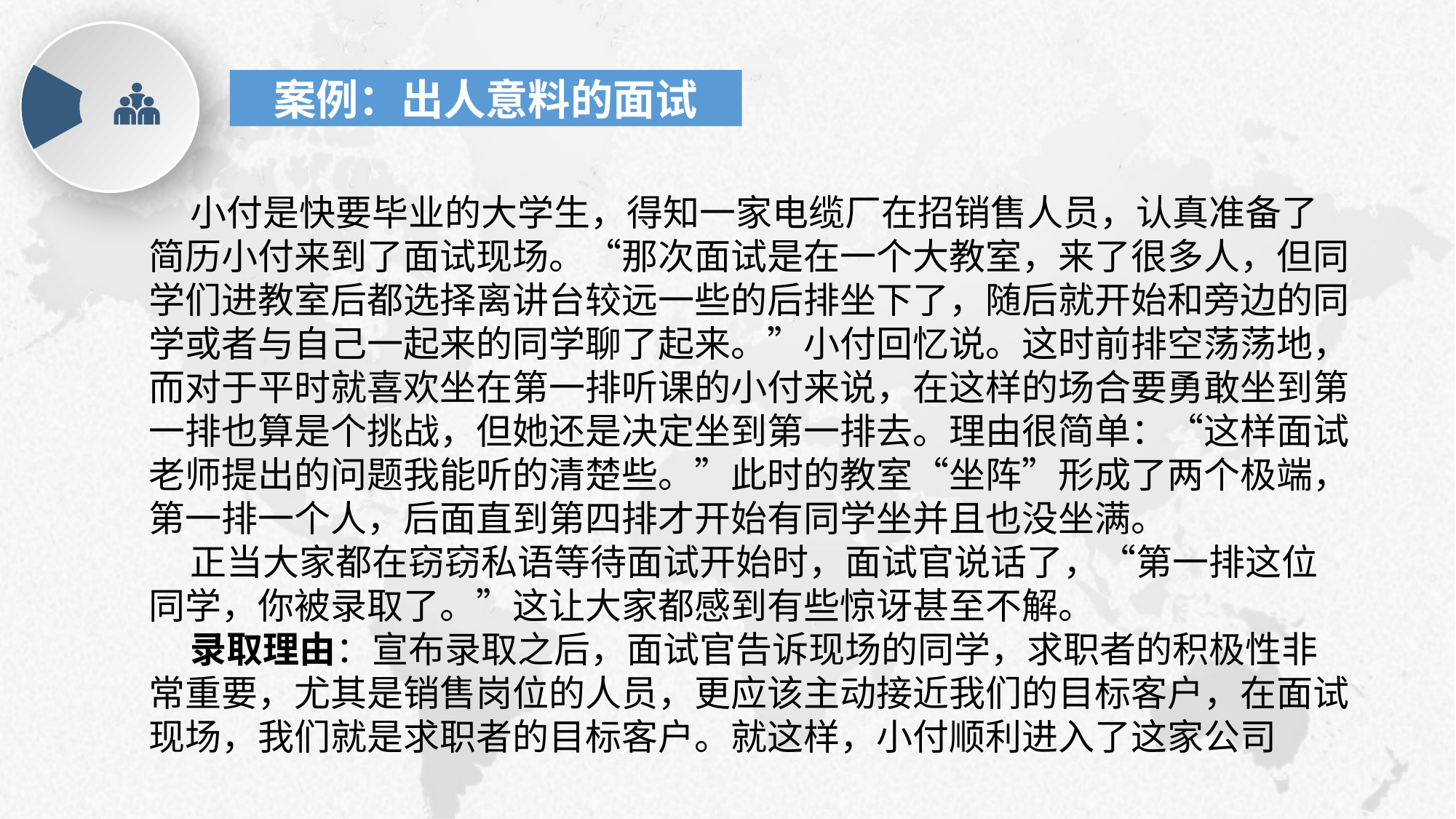

案例：出人意料的面试
    小付是快要毕业的大学生，得知一家电缆厂在招销售人员，认真准备了简历小付来到了面试现场。“那次面试是在一个大教室，来了很多人，但同学们进教室后都选择离讲台较远一些的后排坐下了，随后就开始和旁边的同学或者与自己一起来的同学聊了起来。”小付回忆说。这时前排空荡荡地，而对于平时就喜欢坐在第一排听课的小付来说，在这样的场合要勇敢坐到第一排也算是个挑战，但她还是决定坐到第一排去。理由很简单：“这样面试老师提出的问题我能听的清楚些。”此时的教室“坐阵”形成了两个极端，第一排一个人，后面直到第四排才开始有同学坐并且也没坐满。
    正当大家都在窃窃私语等待面试开始时，面试官说话了，“第一排这位同学，你被录取了。”这让大家都感到有些惊讶甚至不解。
    录取理由：宣布录取之后，面试官告诉现场的同学，求职者的积极性非常重要，尤其是销售岗位的人员，更应该主动接近我们的目标客户，在面试现场，我们就是求职者的目标客户。就这样，小付顺利进入了这家公司